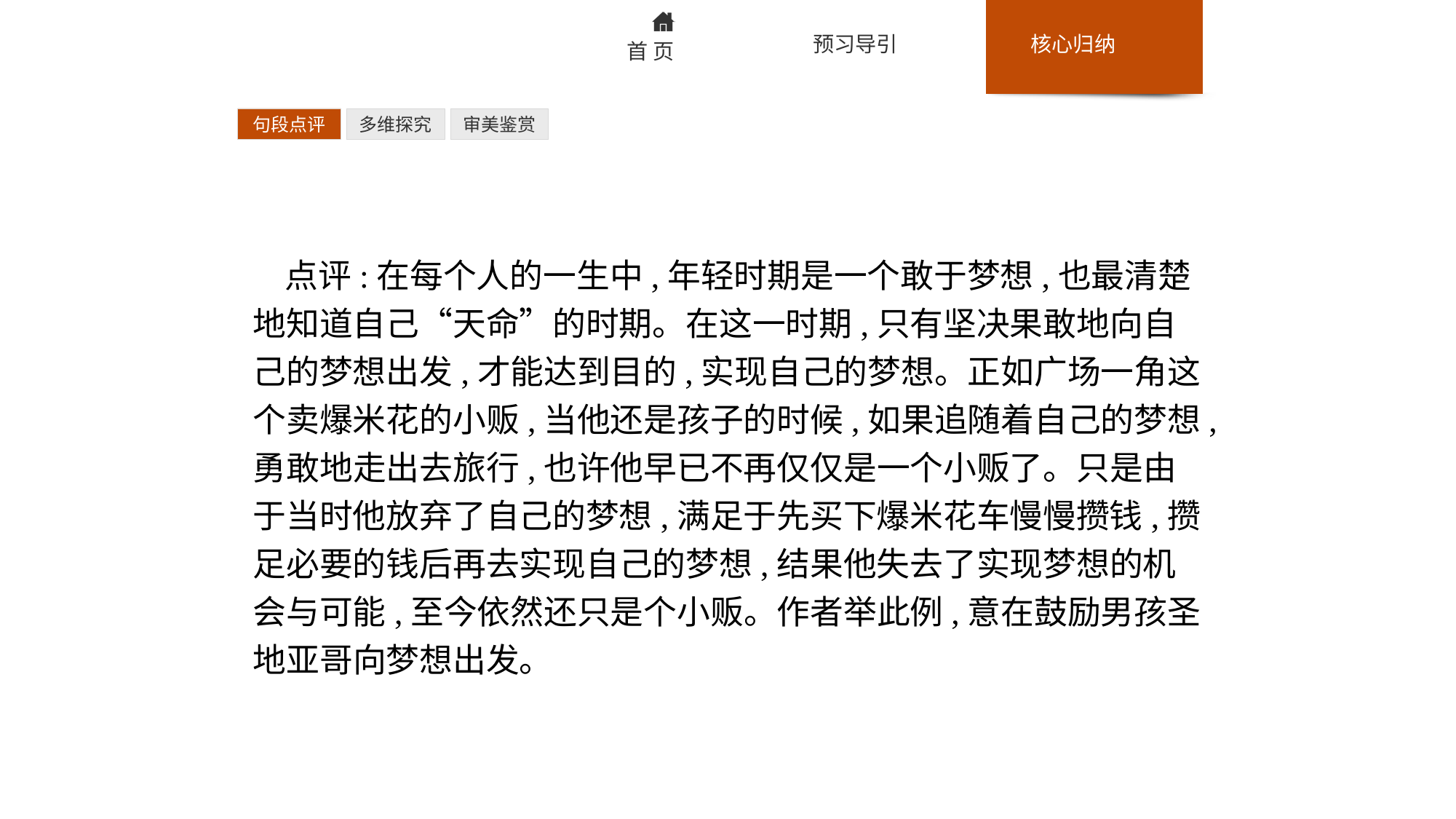

句段点评
多维探究
审美鉴赏
点评:在每个人的一生中,年轻时期是一个敢于梦想,也最清楚地知道自己“天命”的时期。在这一时期,只有坚决果敢地向自己的梦想出发,才能达到目的,实现自己的梦想。正如广场一角这个卖爆米花的小贩,当他还是孩子的时候,如果追随着自己的梦想,勇敢地走出去旅行,也许他早已不再仅仅是一个小贩了。只是由于当时他放弃了自己的梦想,满足于先买下爆米花车慢慢攒钱,攒足必要的钱后再去实现自己的梦想,结果他失去了实现梦想的机会与可能,至今依然还只是个小贩。作者举此例,意在鼓励男孩圣地亚哥向梦想出发。